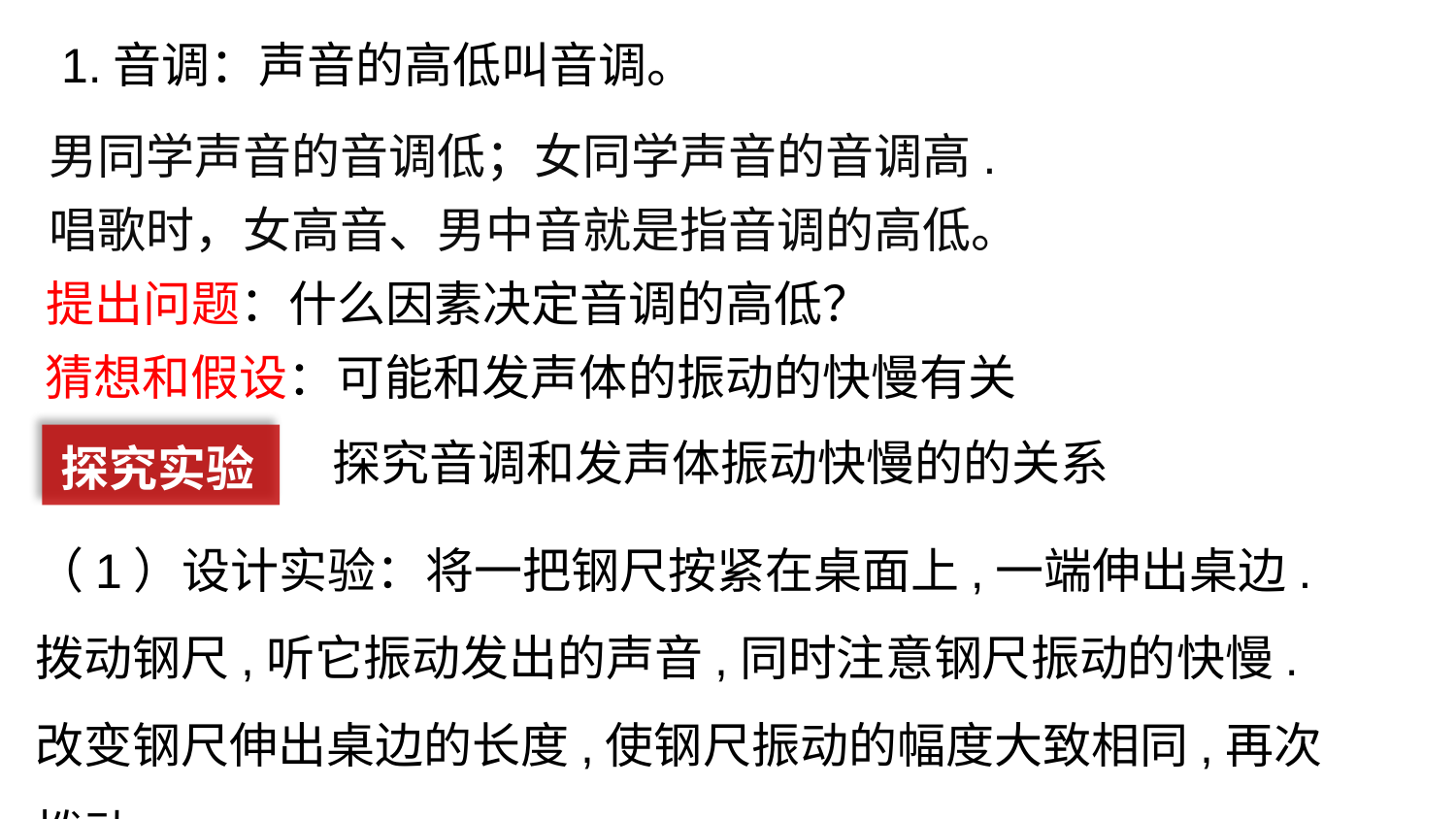

1.音调：声音的高低叫音调。
男同学声音的音调低；女同学声音的音调高.
唱歌时，女高音、男中音就是指音调的高低。
提出问题：什么因素决定音调的高低？
猜想和假设：可能和发声体的振动的快慢有关

探究实验
探究音调和发声体振动快慢的的关系
（1）设计实验：将一把钢尺按紧在桌面上,一端伸出桌边.拨动钢尺,听它振动发出的声音,同时注意钢尺振动的快慢.改变钢尺伸出桌边的长度,使钢尺振动的幅度大致相同,再次拨动。